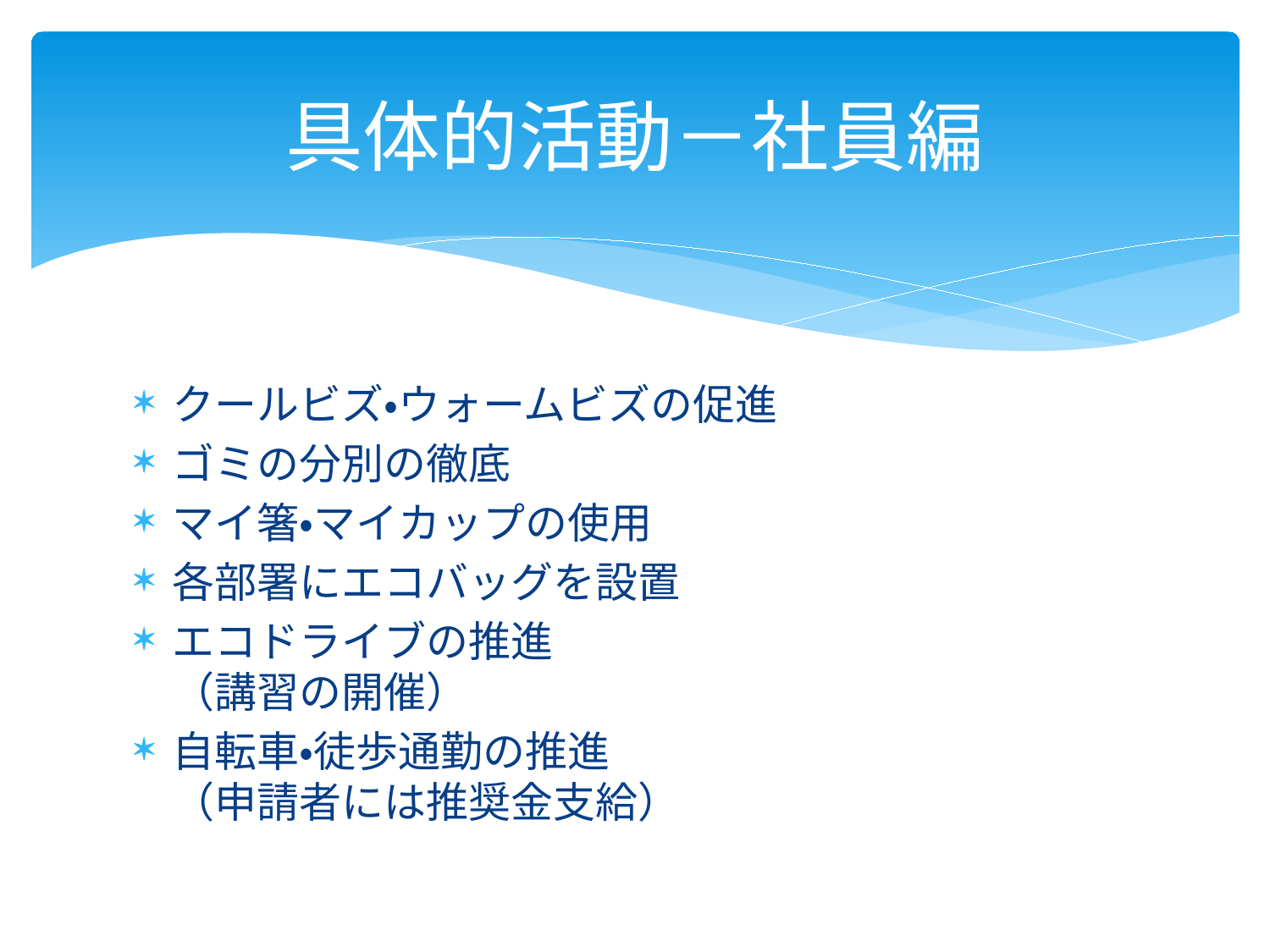

# 具体的活動－社員編
クールビズ・ウォームビズの促進
ゴミの分別の徹底
マイ箸・マイカップの使用
各部署にエコバッグを設置
エコドライブの推進
（講習の開催）
自転車・徒歩通勤の推進
（申請者には推奨金支給）